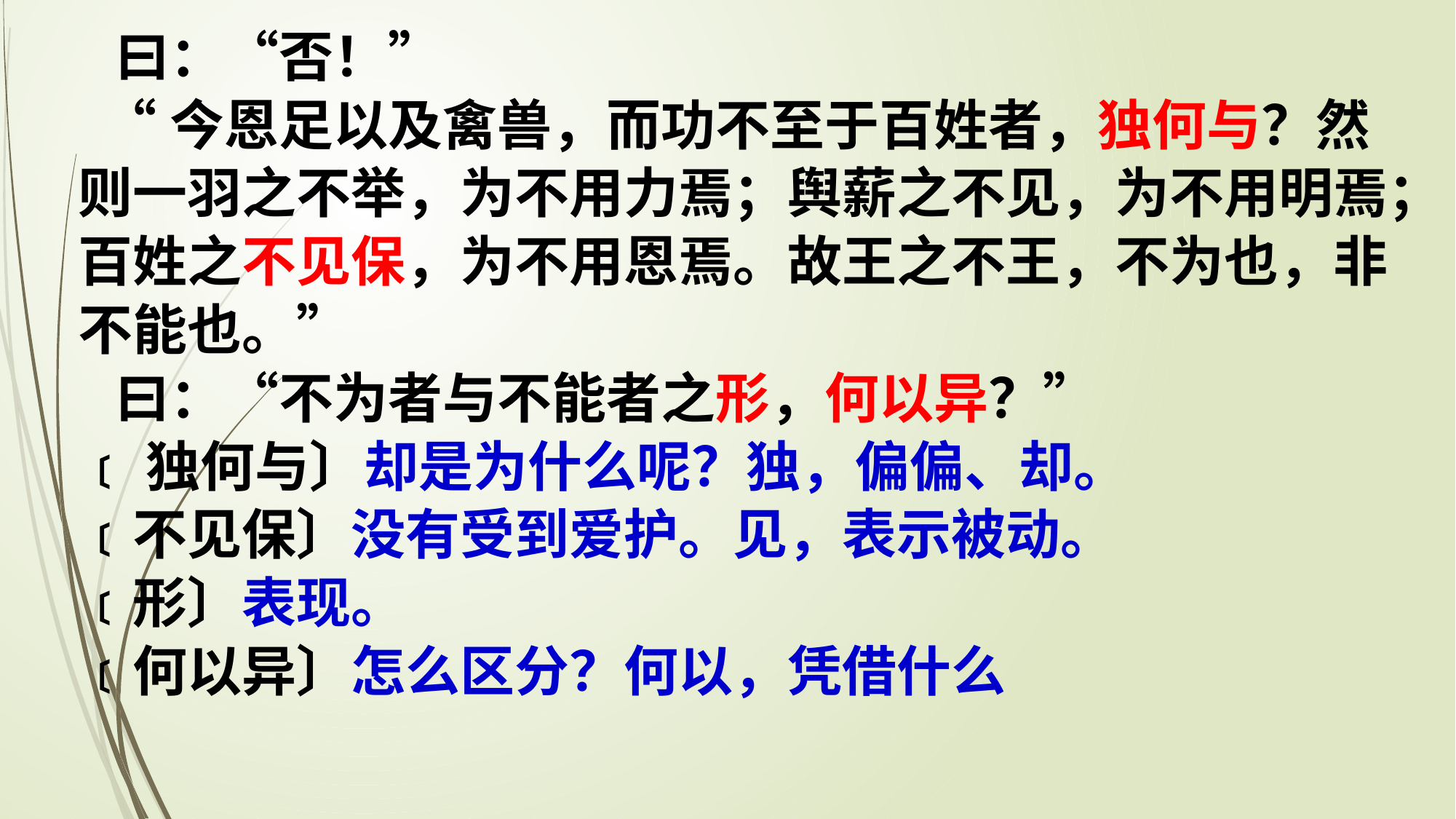

曰：“否！”
  “今恩足以及禽兽，而功不至于百姓者，独何与？然则一羽之不举，为不用力焉；舆薪之不见，为不用明焉；百姓之不见保，为不用恩焉。故王之不王，不为也，非不能也。”
  曰：“不为者与不能者之形，何以异？”
﹝独何与〕却是为什么呢？独，偏偏、却。
﹝不见保〕没有受到爱护。见，表示被动。
﹝形〕表现。
﹝何以异〕怎么区分？何以，凭借什么